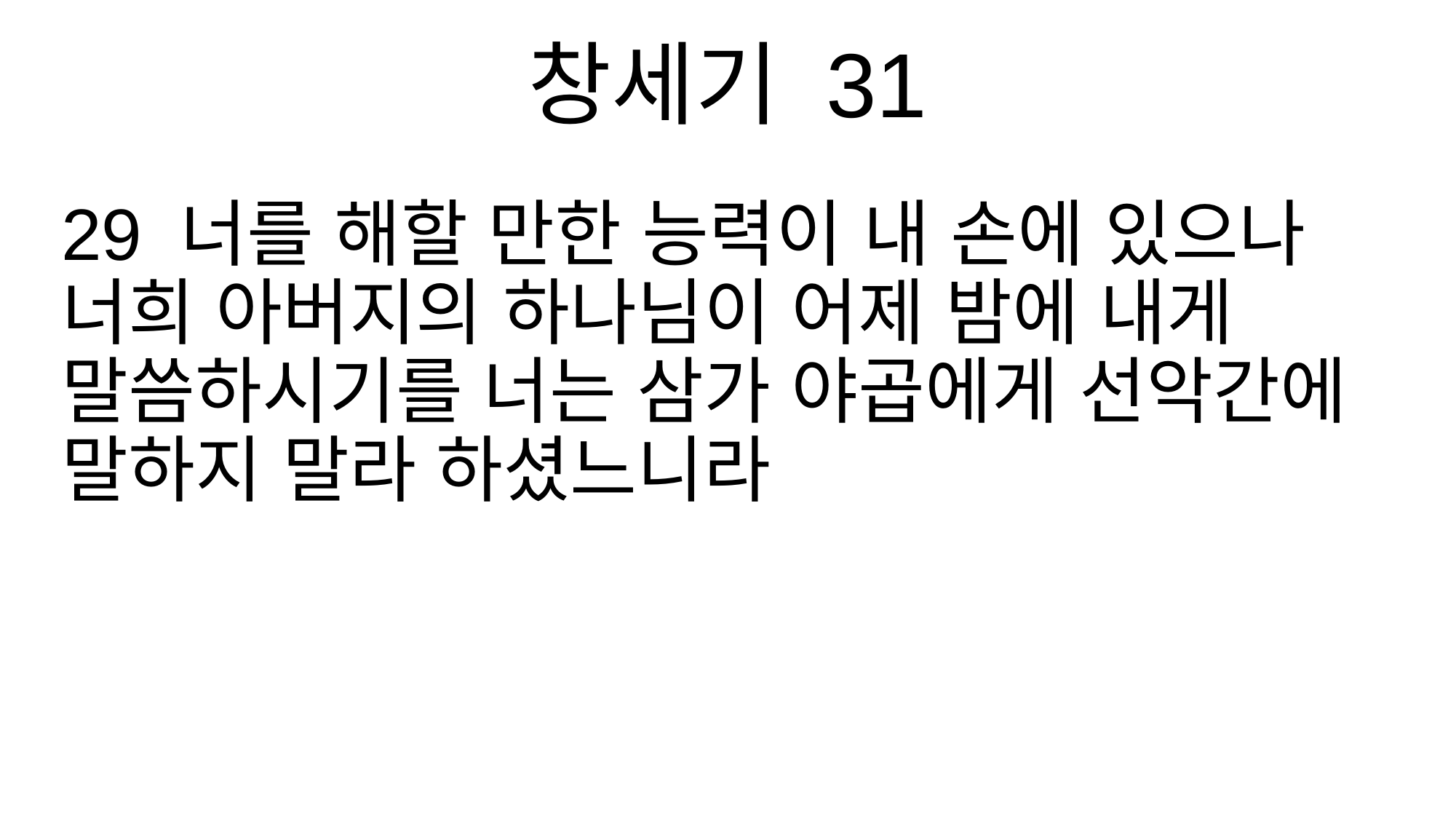

창세기 31
29 너를 해할 만한 능력이 내 손에 있으나 너희 아버지의 하나님이 어제 밤에 내게 말씀하시기를 너는 삼가 야곱에게 선악간에 말하지 말라 하셨느니라